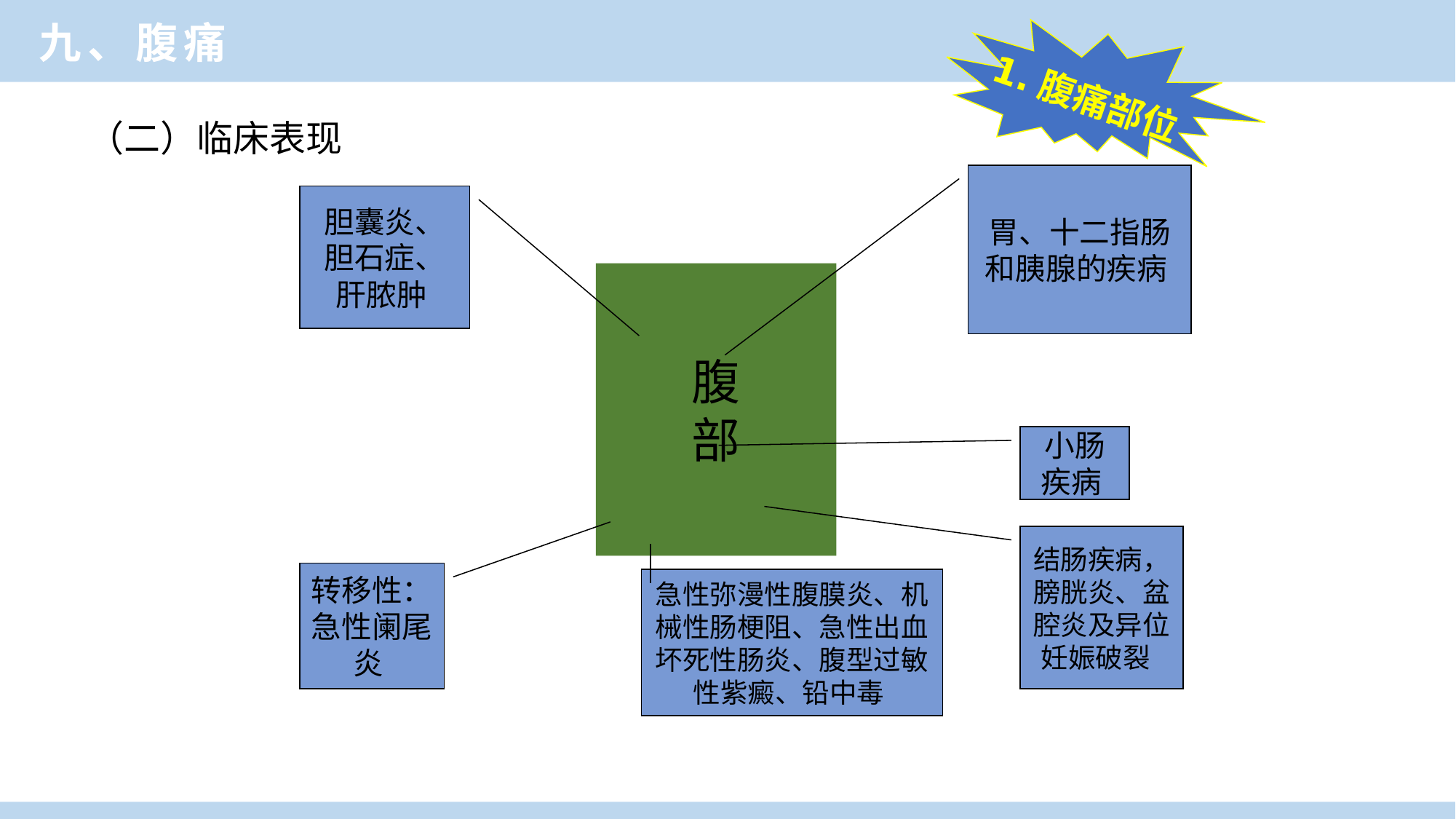

临床医学概论
九、腹痛
1.腹痛部位
（二）临床表现
胃、十二指肠和胰腺的疾病
胆囊炎、胆石症、肝脓肿
腹
部
小肠疾病
结肠疾病，膀胱炎、盆腔炎及异位妊娠破裂
转移性：急性阑尾炎
急性弥漫性腹膜炎、机械性肠梗阻、急性出血坏死性肠炎、腹型过敏性紫癜、铅中毒
临床医学概论